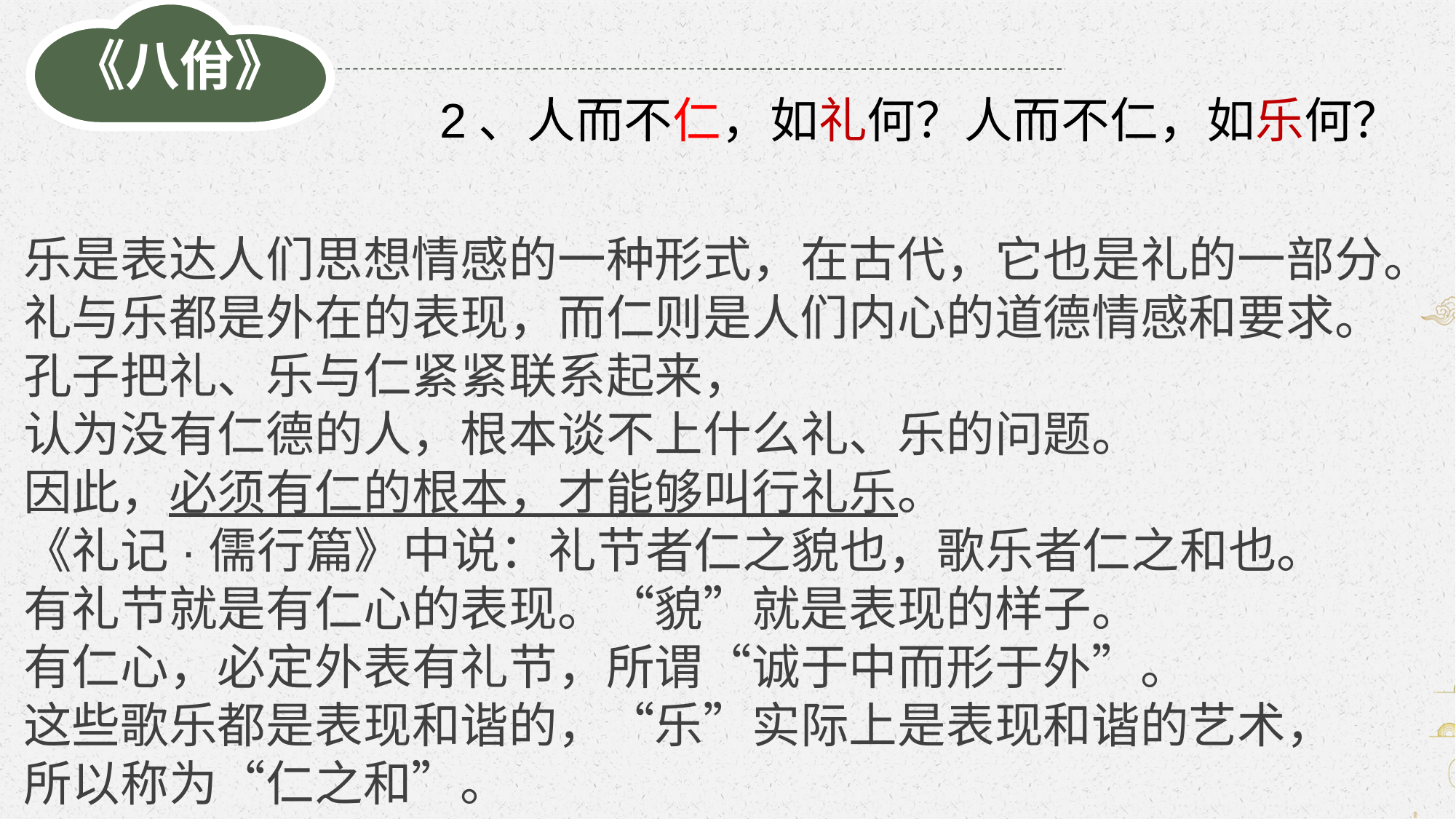

《八佾》
2、人而不仁，如礼何？人而不仁，如乐何？
乐是表达人们思想情感的一种形式，在古代，它也是礼的一部分。
礼与乐都是外在的表现，而仁则是人们内心的道德情感和要求。
孔子把礼、乐与仁紧紧联系起来，
认为没有仁德的人，根本谈不上什么礼、乐的问题。
因此，必须有仁的根本，才能够叫行礼乐。
《礼记·儒行篇》中说：礼节者仁之貌也，歌乐者仁之和也。
有礼节就是有仁心的表现。“貌”就是表现的样子。
有仁心，必定外表有礼节，所谓“诚于中而形于外”。
这些歌乐都是表现和谐的，“乐”实际上是表现和谐的艺术，
所以称为“仁之和”。